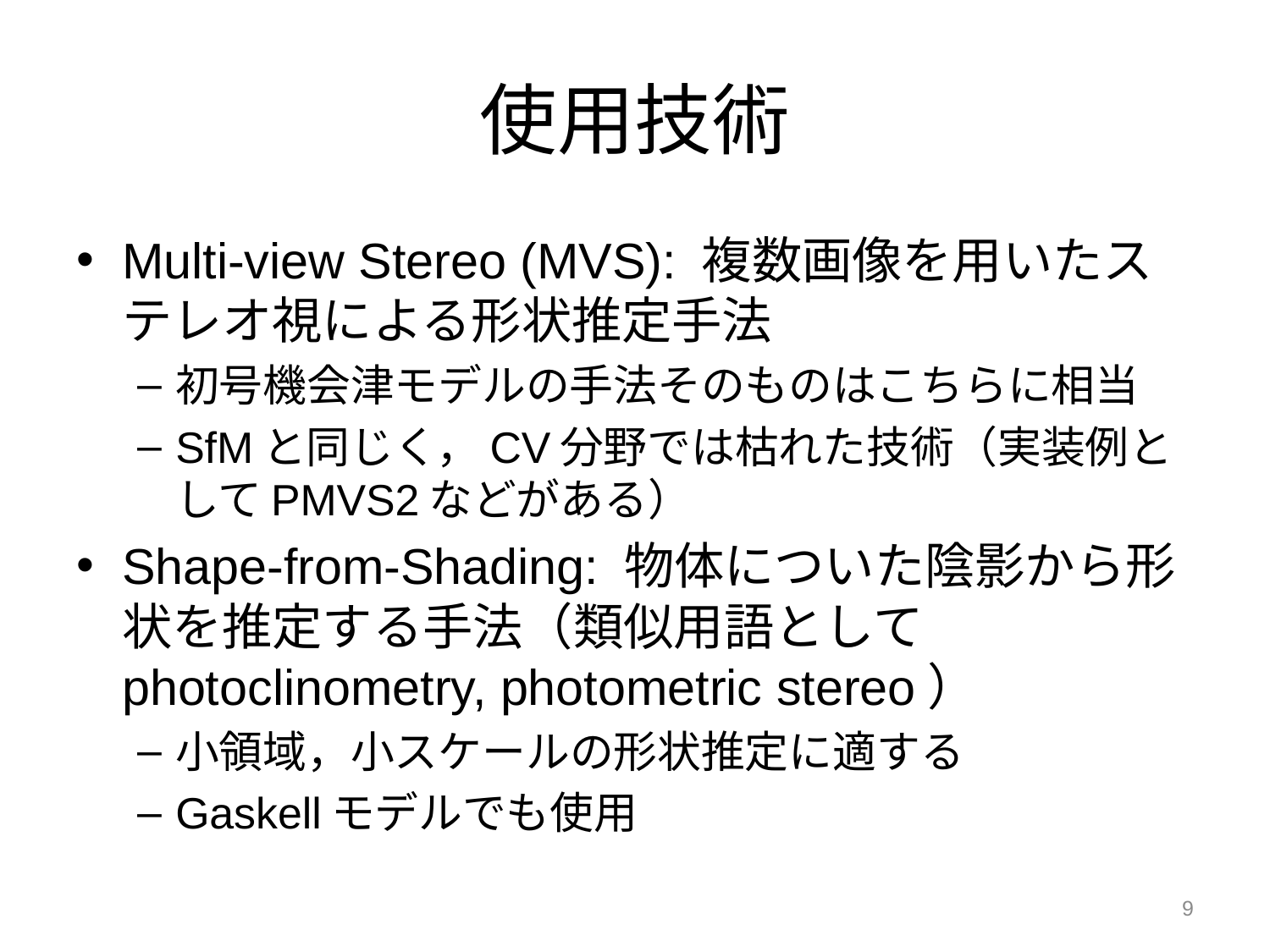

# 使用技術
Multi-view Stereo (MVS): 複数画像を用いたステレオ視による形状推定手法
初号機会津モデルの手法そのものはこちらに相当
SfMと同じく，CV分野では枯れた技術（実装例としてPMVS2などがある）
Shape-from-Shading: 物体についた陰影から形状を推定する手法（類似用語としてphotoclinometry, photometric stereo）
小領域，小スケールの形状推定に適する
Gaskellモデルでも使用
9